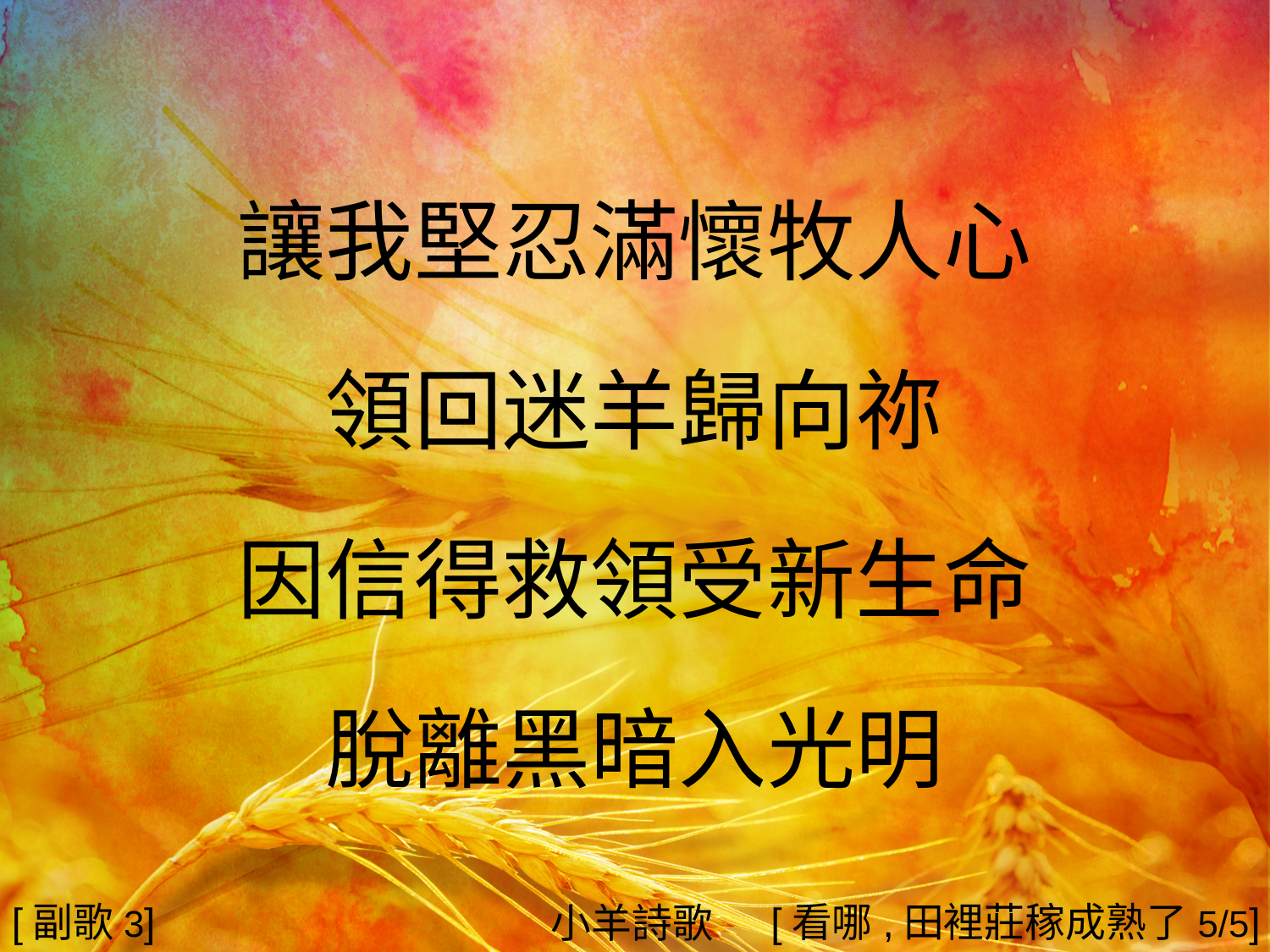

讓我堅忍滿懷牧人心

領回迷羊歸向祢

因信得救領受新生命

脫離黑暗入光明
#

[副歌3]
[看哪,田裡莊稼成熟了5/5]
小羊詩歌